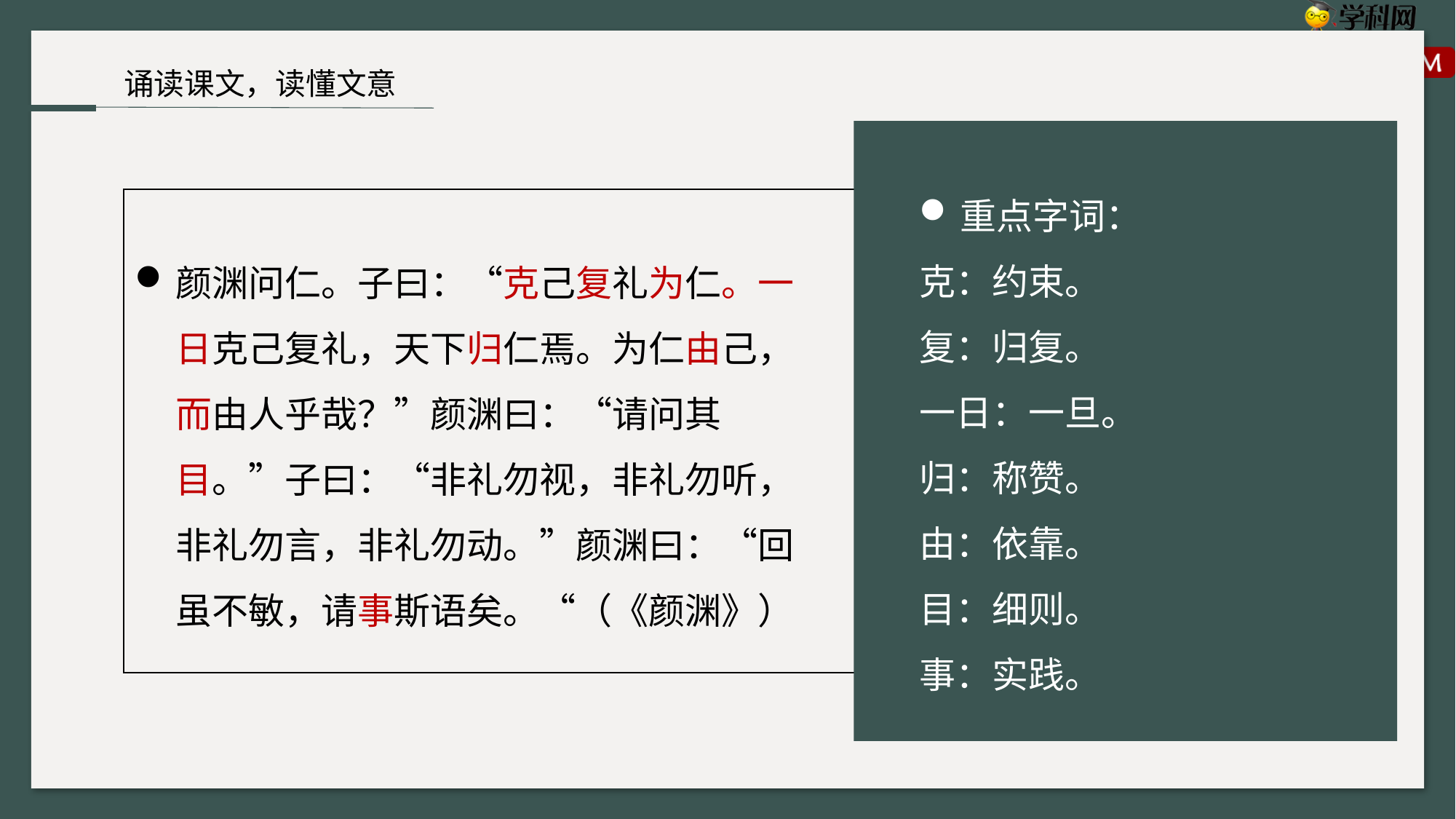

诵读课文，读懂文意

重点字词：
克：约束。
复：归复。
一日：一旦。
归：称赞。
由：依靠。
目：细则。
事：实践。

颜渊问仁。子曰：“克己复礼为仁。一日克己复礼，天下归仁焉。为仁由己，而由人乎哉？”颜渊曰：“请问其目。”子曰：“非礼勿视，非礼勿听，非礼勿言，非礼勿动。”颜渊曰：“回虽不敏，请事斯语矣。“（《颜渊》）